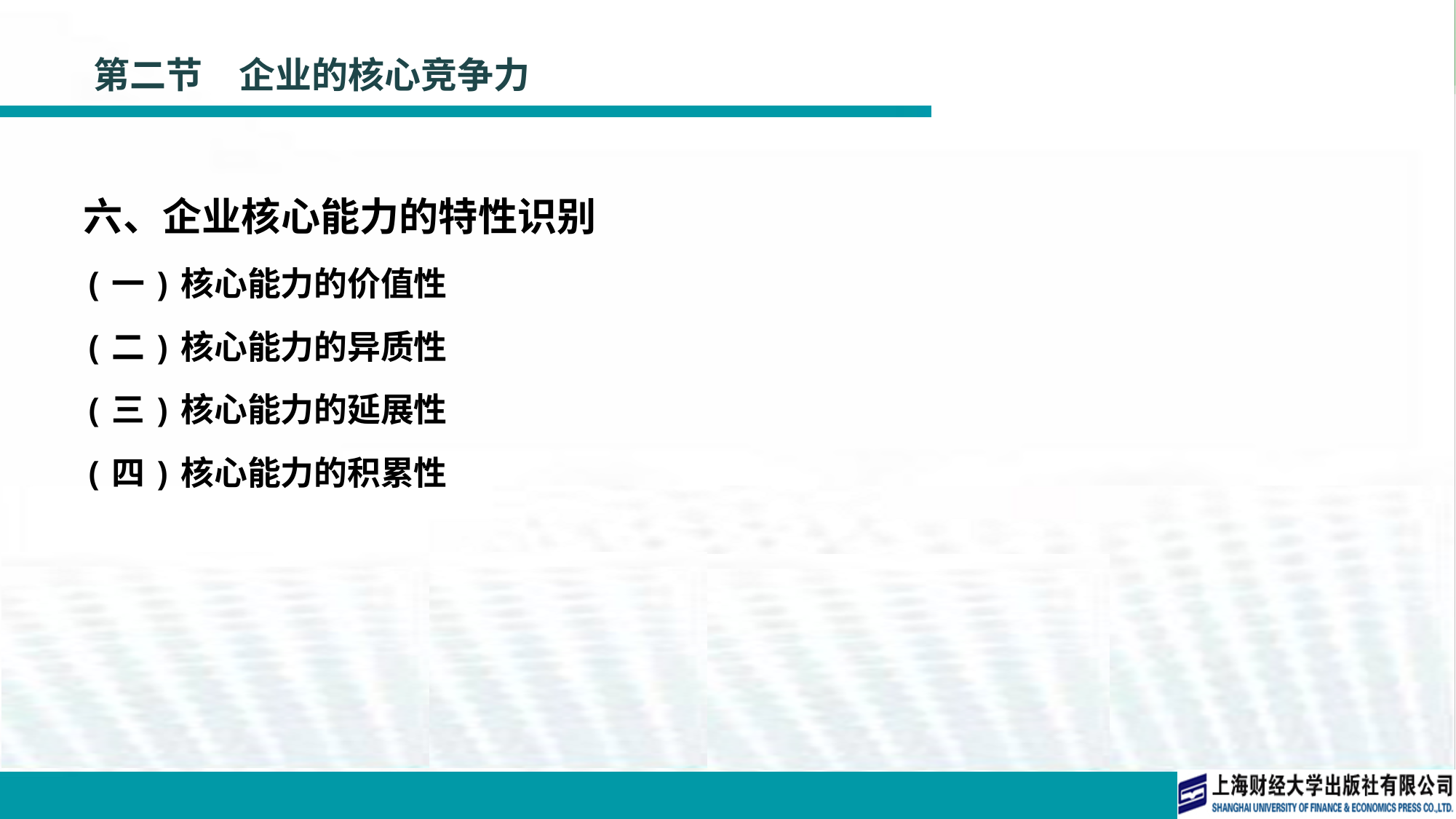

# 第二节　企业的核心竞争力
六、企业核心能力的特性识别
(一)核心能力的价值性
(二)核心能力的异质性
(三)核心能力的延展性
(四)核心能力的积累性